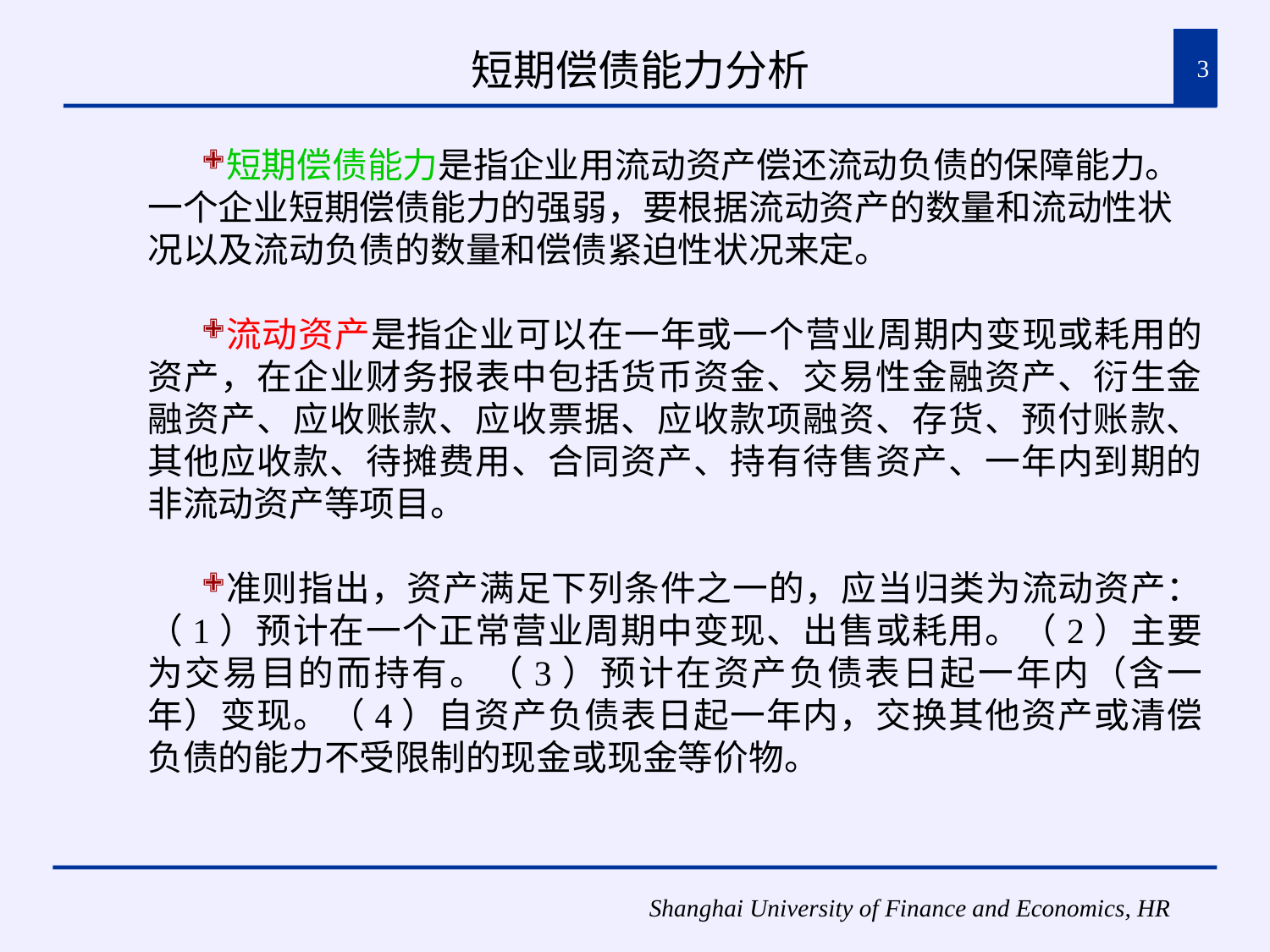

# 短期偿债能力分析
3
短期偿债能力是指企业用流动资产偿还流动负债的保障能力。一个企业短期偿债能力的强弱，要根据流动资产的数量和流动性状况以及流动负债的数量和偿债紧迫性状况来定。

流动资产是指企业可以在一年或一个营业周期内变现或耗用的资产，在企业财务报表中包括货币资金、交易性金融资产、衍生金融资产、应收账款、应收票据、应收款项融资、存货、预付账款、其他应收款、待摊费用、合同资产、持有待售资产、一年内到期的非流动资产等项目。

准则指出，资产满足下列条件之一的，应当归类为流动资产：（1）预计在一个正常营业周期中变现、出售或耗用。（2）主要为交易目的而持有。（3）预计在资产负债表日起一年内（含一年）变现。（4）自资产负债表日起一年内，交换其他资产或清偿负债的能力不受限制的现金或现金等价物。